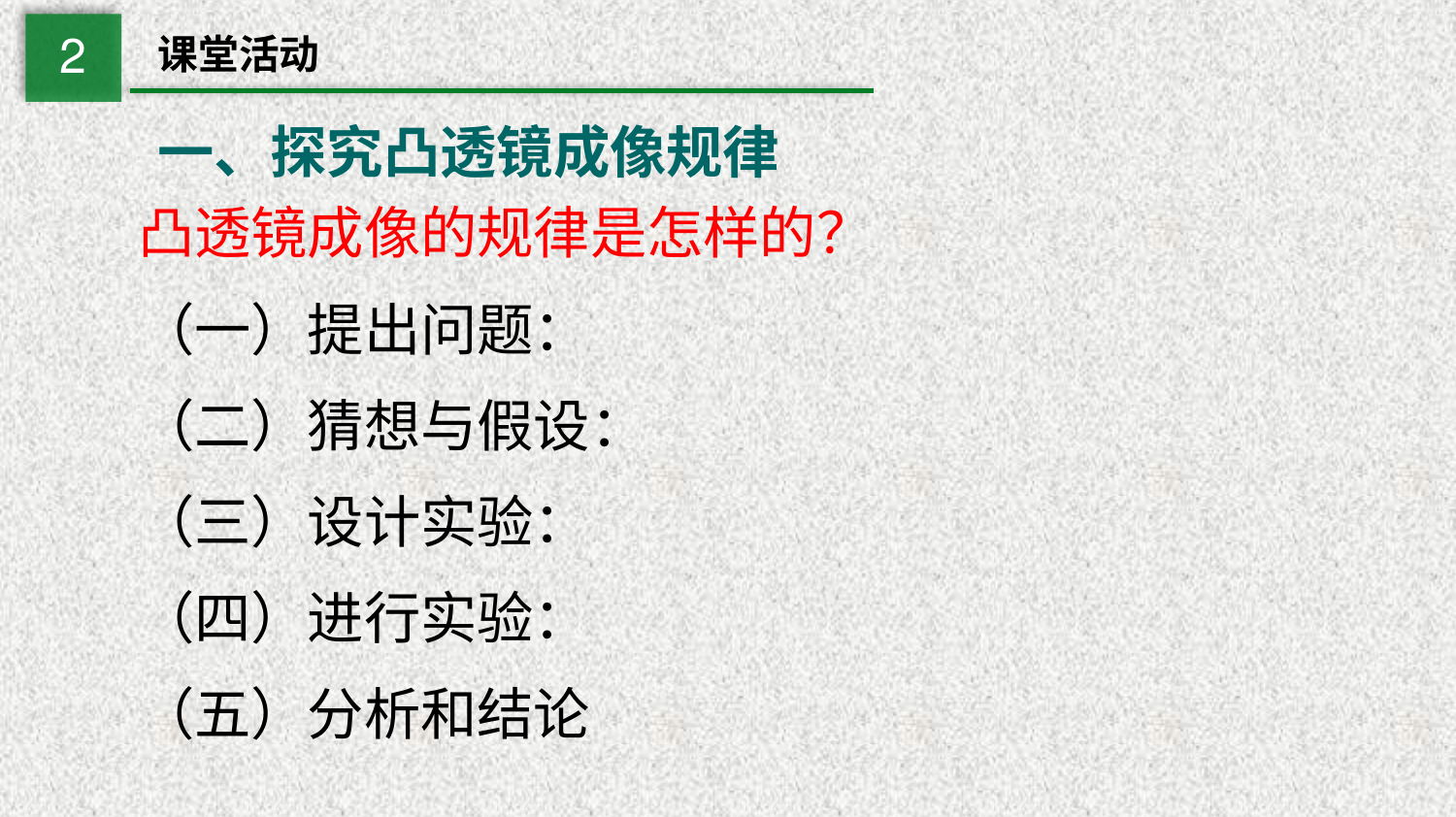

2
课堂活动
 一、探究凸透镜成像规律
凸透镜成像的规律是怎样的？
（一）提出问题：
（二）猜想与假设：
（三）设计实验：
（四）进行实验：
（五）分析和结论